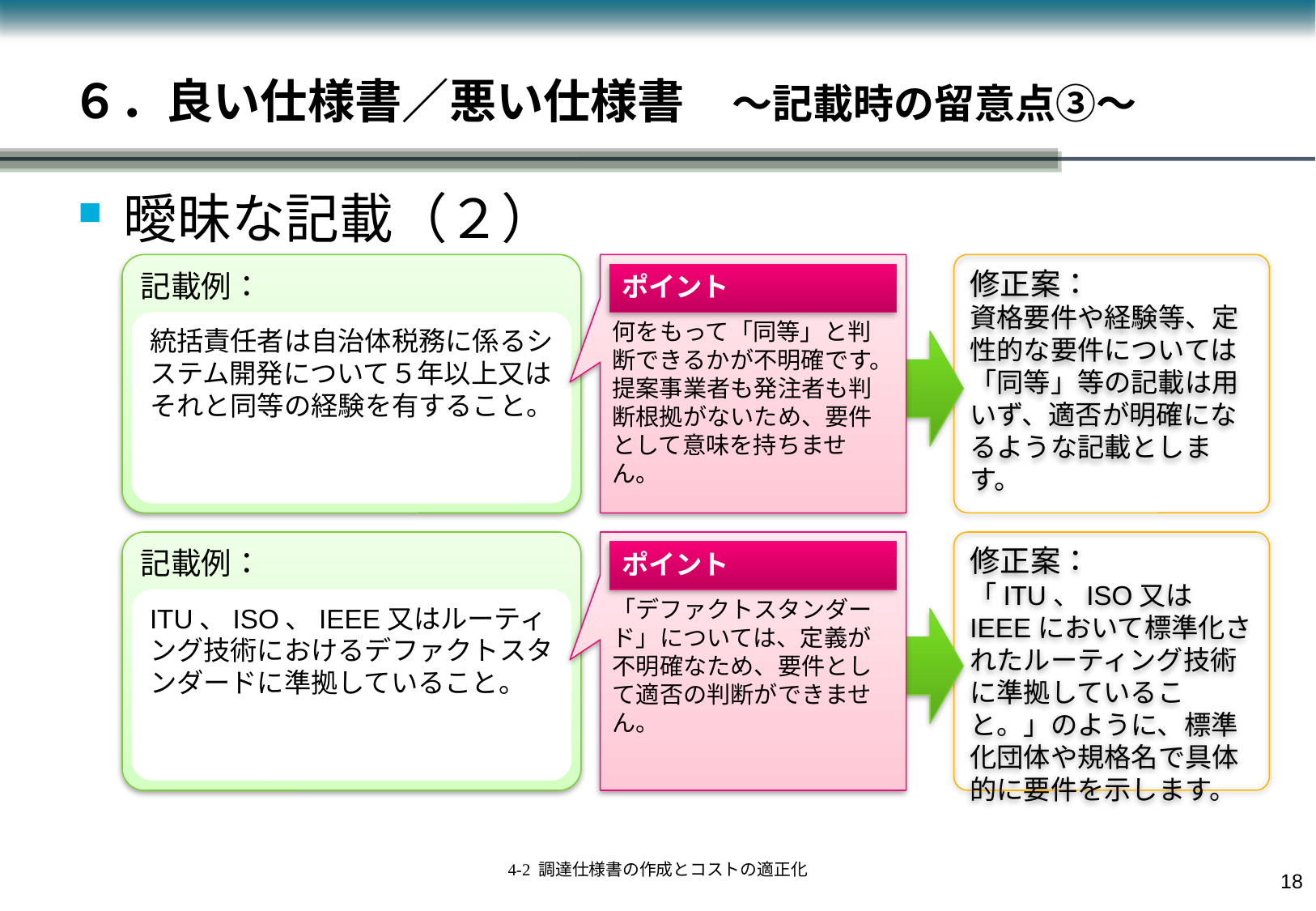

# ６．良い仕様書／悪い仕様書　～記載時の留意点③～
曖昧な記載（２）

記載例：

何をもって「同等」と判断できるかが不明確です。
提案事業者も発注者も判断根拠がないため、要件として意味を持ちません。
修正案：
資格要件や経験等、定性的な要件については「同等」等の記載は用いず、適否が明確になるような記載とします。
ポイント
統括責任者は自治体税務に係るシステム開発について５年以上又はそれと同等の経験を有すること。

記載例：

「デファクトスタンダード」については、定義が不明確なため、要件として適否の判断ができません。
修正案：
「ITU、ISO又はIEEEにおいて標準化されたルーティング技術に準拠していること。」のように、標準化団体や規格名で具体的に要件を示します。
ポイント
ITU、ISO、IEEE又はルーティング技術におけるデファクトスタンダードに準拠していること。

18
4-2 調達仕様書の作成とコストの適正化